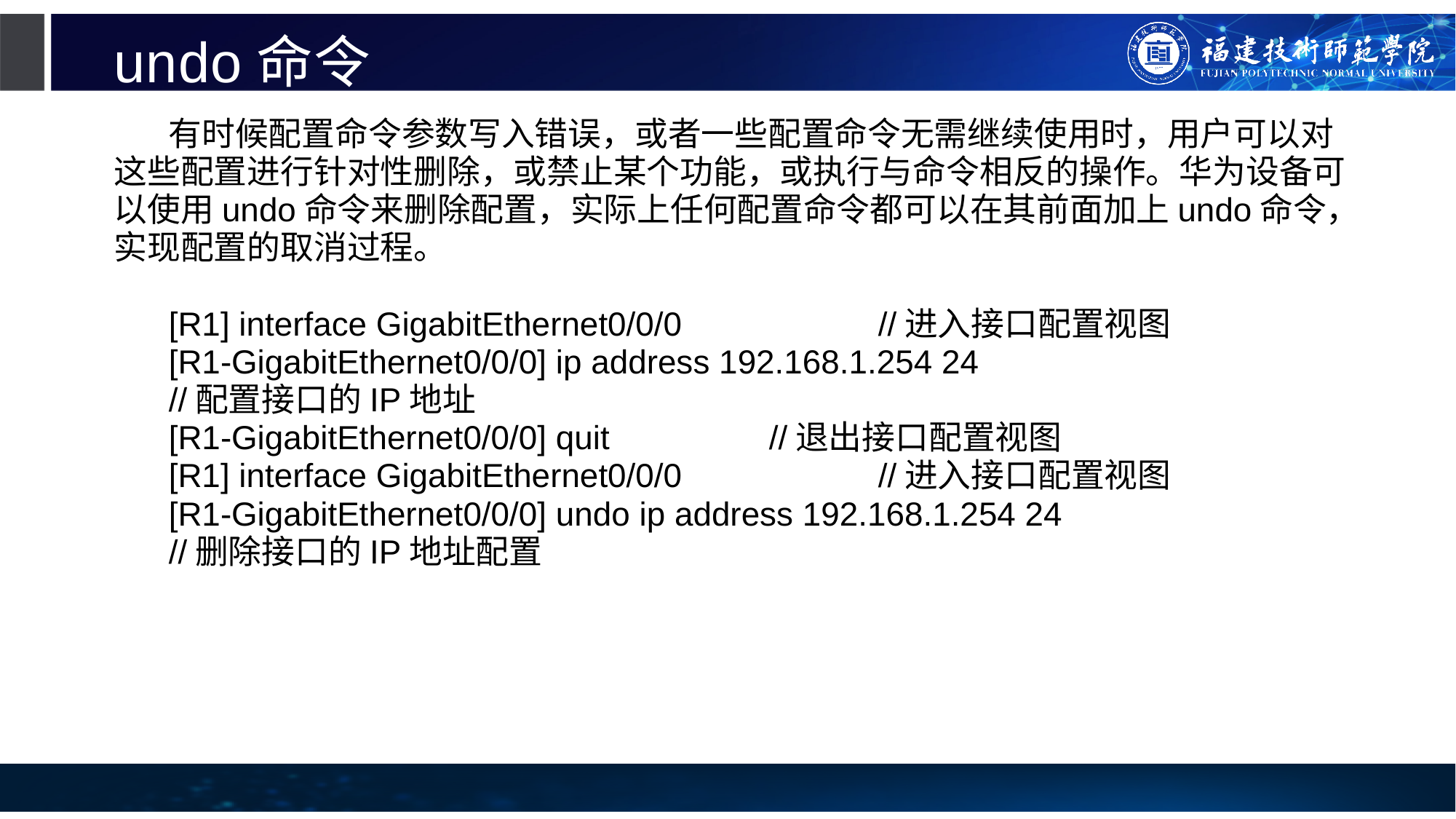

# undo命令
有时候配置命令参数写入错误，或者一些配置命令无需继续使用时，用户可以对这些配置进行针对性删除，或禁止某个功能，或执行与命令相反的操作。华为设备可以使用undo命令来删除配置，实际上任何配置命令都可以在其前面加上undo命令，实现配置的取消过程。

[R1] interface GigabitEthernet0/0/0		//进入接口配置视图
[R1-GigabitEthernet0/0/0] ip address 192.168.1.254 24
//配置接口的IP地址
[R1-GigabitEthernet0/0/0] quit		//退出接口配置视图
[R1] interface GigabitEthernet0/0/0		//进入接口配置视图
[R1-GigabitEthernet0/0/0] undo ip address 192.168.1.254 24
//删除接口的IP地址配置